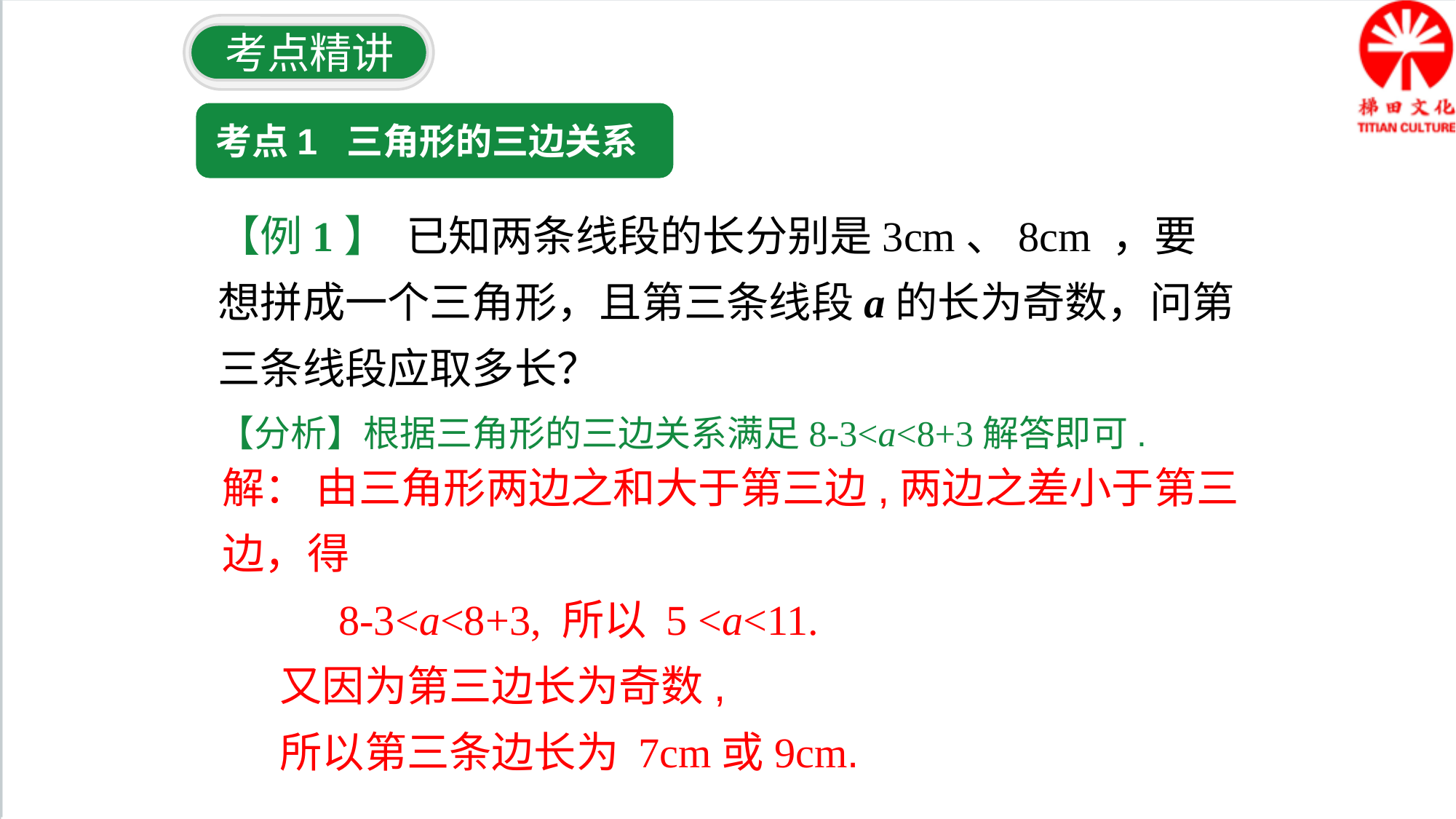

考点精讲

考点1  三角形的三边关系
【例1】  已知两条线段的长分别是3cm、8cm ，要想拼成一个三角形，且第三条线段a的长为奇数，问第三条线段应取多长？
【分析】根据三角形的三边关系满足8-3<a<8+3解答即可.
解： 由三角形两边之和大于第三边,两边之差小于第三边，得
           8-3<a<8+3, 所以 5 <a<11.
     又因为第三边长为奇数,
     所以第三条边长为 7cm或9cm.